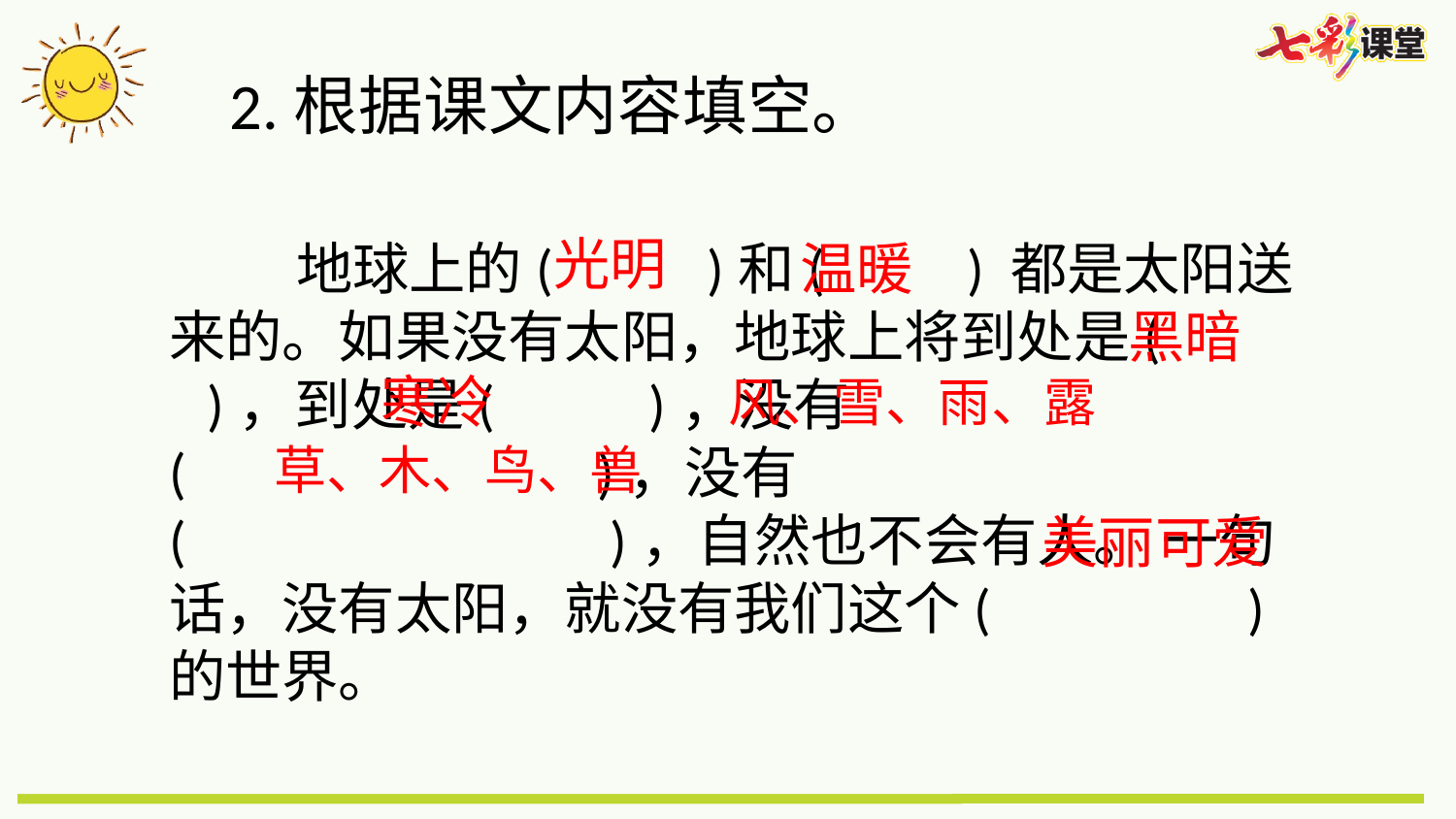

2.根据课文内容填空。
光明
         地球上的(            )和(           ) 都是太阳送来的。如果没有太阳，地球上将到处是(              )，到处是(            )，没有(                                )，没有(                                 )，自然也不会有人。 一句话，没有太阳，就没有我们这个(                    )的世界。
温暖
黑暗
寒冷
风、雪、雨、露
草、木、鸟、兽
美丽可爱